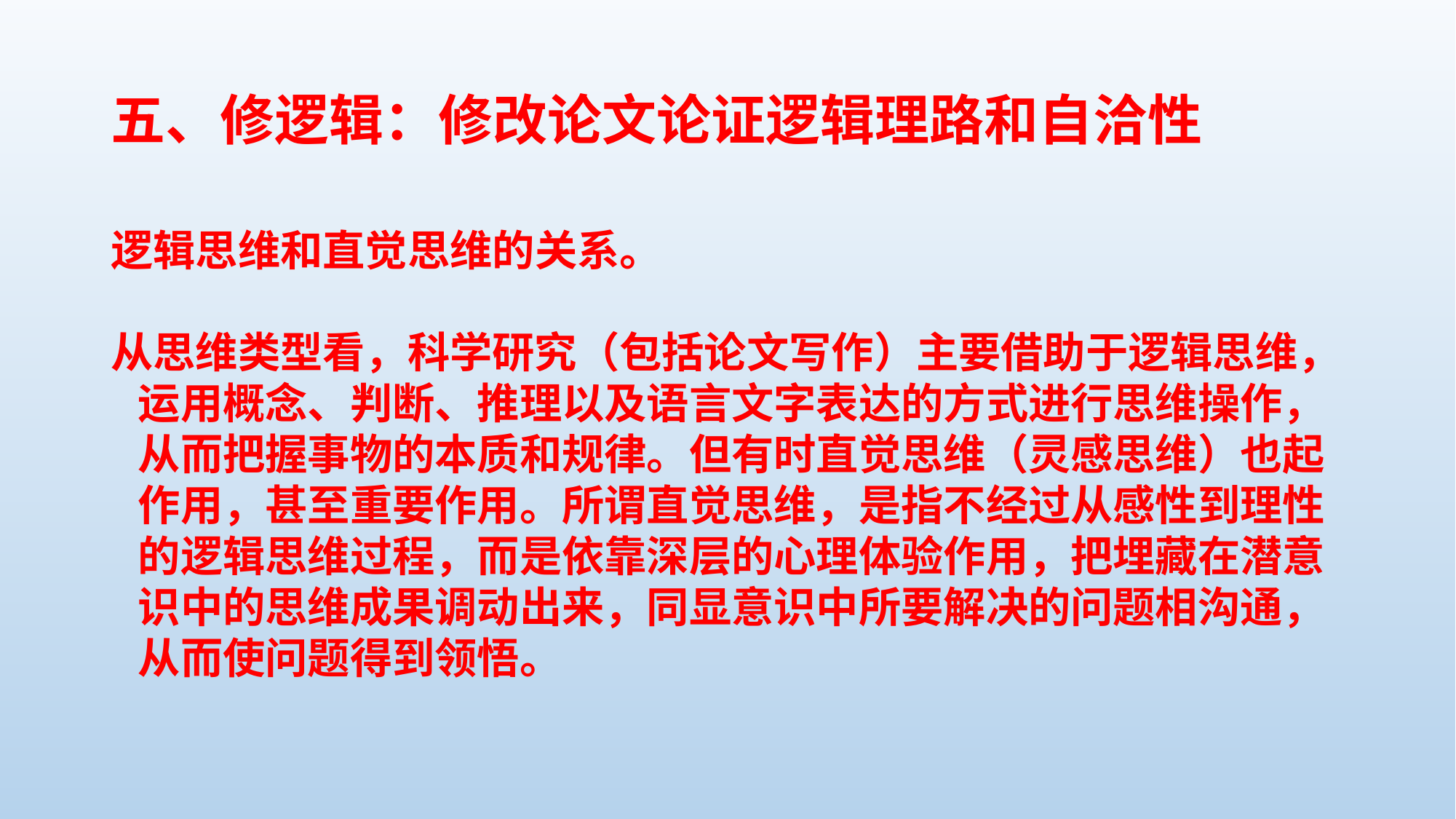

# 五、修逻辑：修改论文论证逻辑理路和自洽性
逻辑思维和直觉思维的关系。

从思维类型看，科学研究（包括论文写作）主要借助于逻辑思维，运用概念、判断、推理以及语言文字表达的方式进行思维操作，从而把握事物的本质和规律。但有时直觉思维（灵感思维）也起作用，甚至重要作用。所谓直觉思维，是指不经过从感性到理性的逻辑思维过程，而是依靠深层的心理体验作用，把埋藏在潜意识中的思维成果调动出来，同显意识中所要解决的问题相沟通，从而使问题得到领悟。